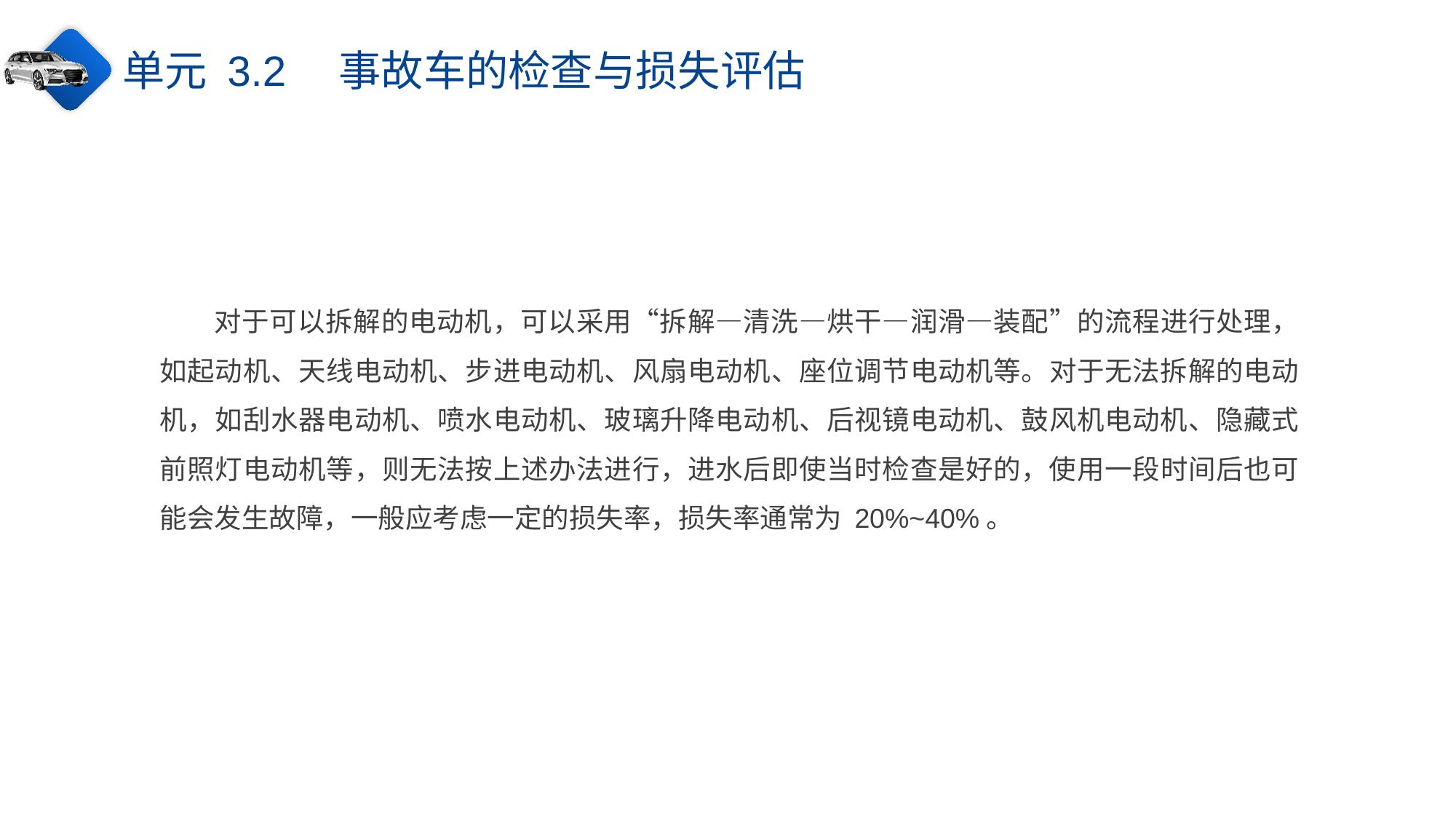

单元 3.2　事故车的检查与损失评估
对于可以拆解的电动机，可以采用“拆解—清洗—烘干—润滑—装配”的流程进行处理，如起动机、天线电动机、步进电动机、风扇电动机、座位调节电动机等。对于无法拆解的电动机，如刮水器电动机、喷水电动机、玻璃升降电动机、后视镜电动机、鼓风机电动机、隐藏式前照灯电动机等，则无法按上述办法进行，进水后即使当时检查是好的，使用一段时间后也可能会发生故障，一般应考虑一定的损失率，损失率通常为 20%~40%。